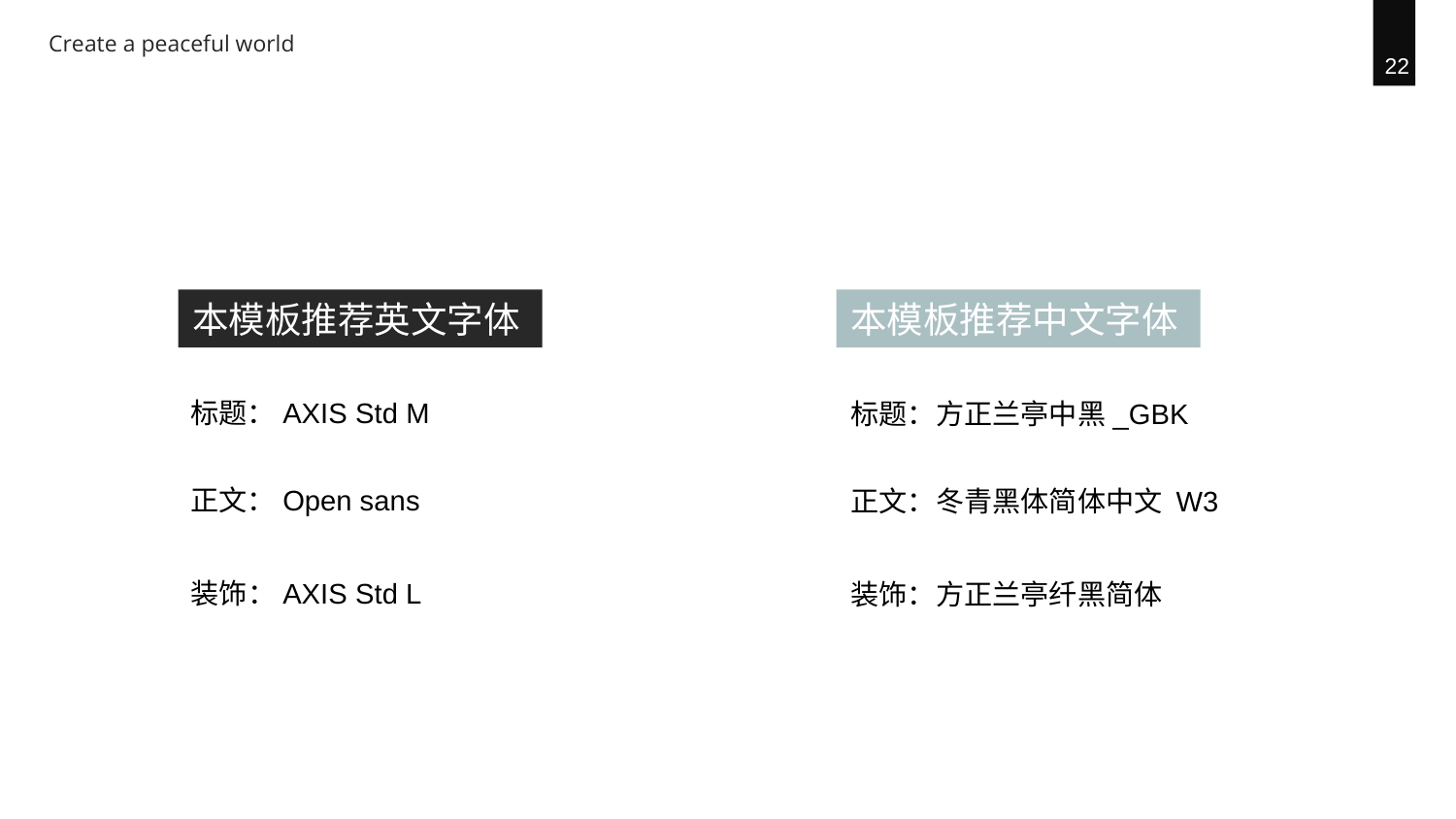

Create a peaceful world
22
本模板推荐英文字体
本模板推荐中文字体
标题：AXIS Std M
标题：方正兰亭中黑_GBK
正文：Open sans
正文：冬青黑体简体中文 W3
装饰：AXIS Std L
装饰：方正兰亭纤黑简体